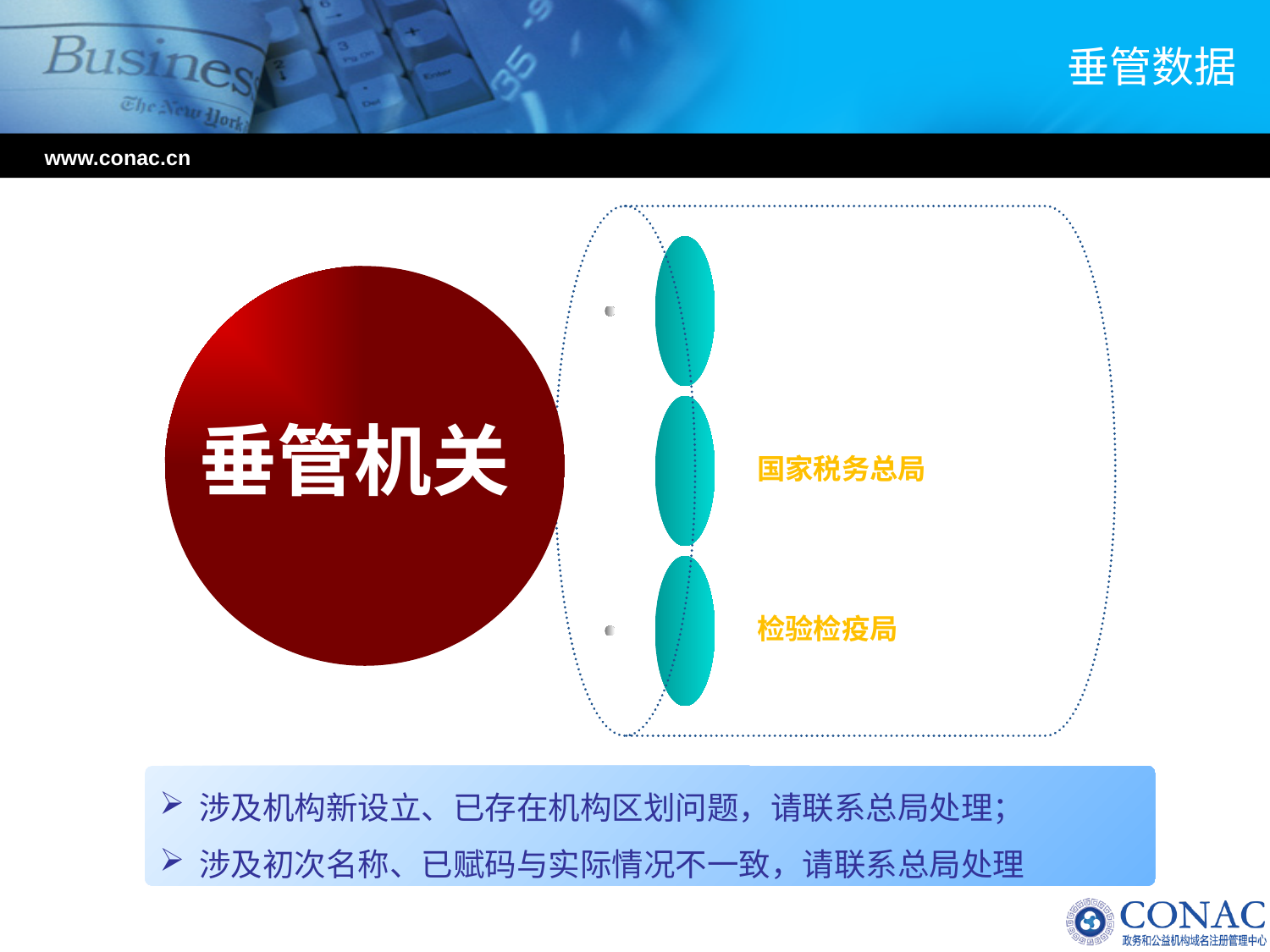

# 垂管数据
www.conac.cn

垂管机关

中国人民银行

国家税务总局

检验检疫局

涉及机构新设立、已存在机构区划问题，请联系总局处理；
涉及初次名称、已赋码与实际情况不一致，请联系总局处理